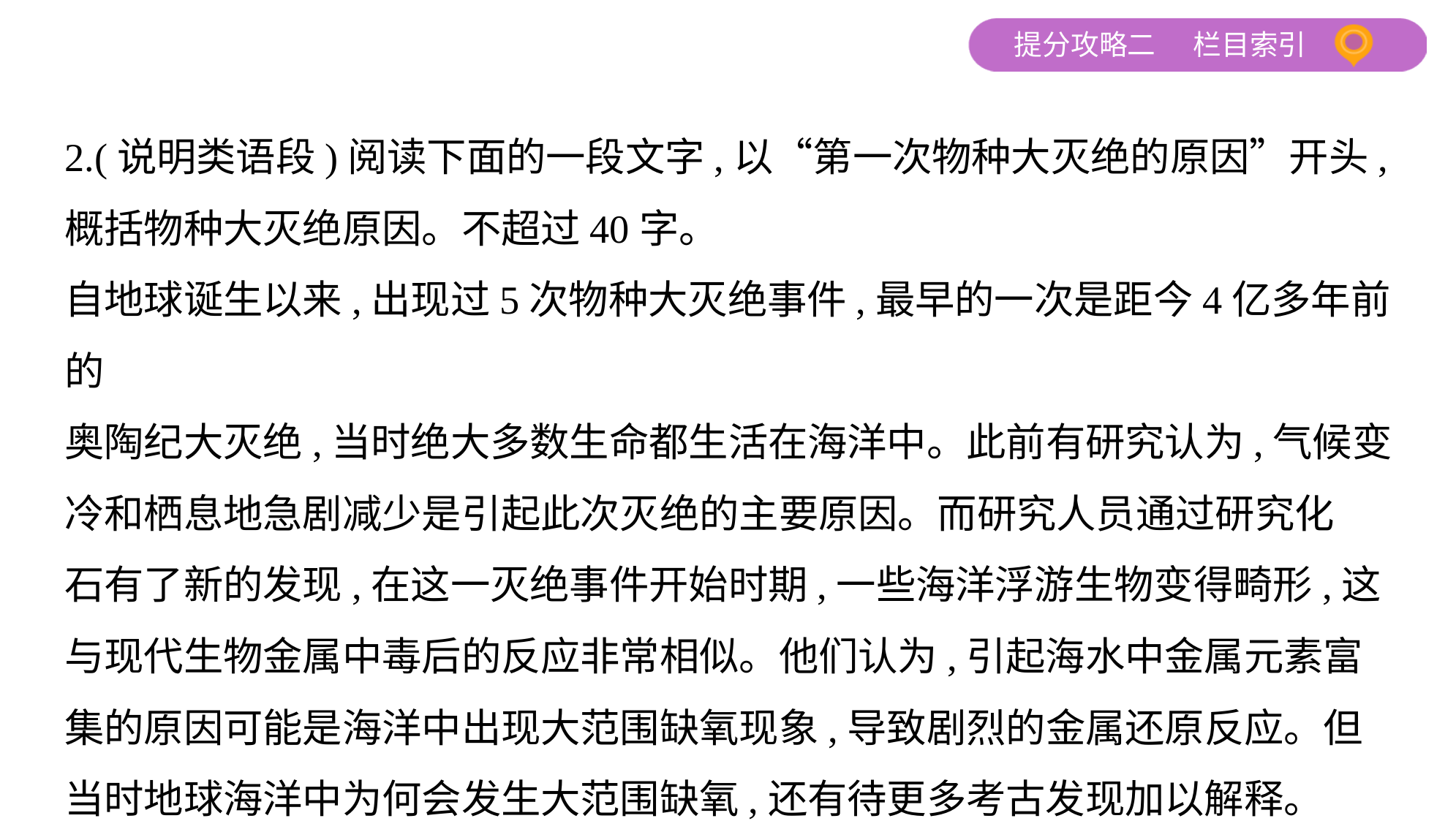

2.(说明类语段)阅读下面的一段文字,以“第一次物种大灭绝的原因”开头,
概括物种大灭绝原因。不超过40字。
自地球诞生以来,出现过5次物种大灭绝事件,最早的一次是距今4亿多年前的
奥陶纪大灭绝,当时绝大多数生命都生活在海洋中。此前有研究认为,气候变
冷和栖息地急剧减少是引起此次灭绝的主要原因。而研究人员通过研究化
石有了新的发现,在这一灭绝事件开始时期,一些海洋浮游生物变得畸形,这
与现代生物金属中毒后的反应非常相似。他们认为,引起海水中金属元素富
集的原因可能是海洋中出现大范围缺氧现象,导致剧烈的金属还原反应。但
当时地球海洋中为何会发生大范围缺氧,还有待更多考古发现加以解释。